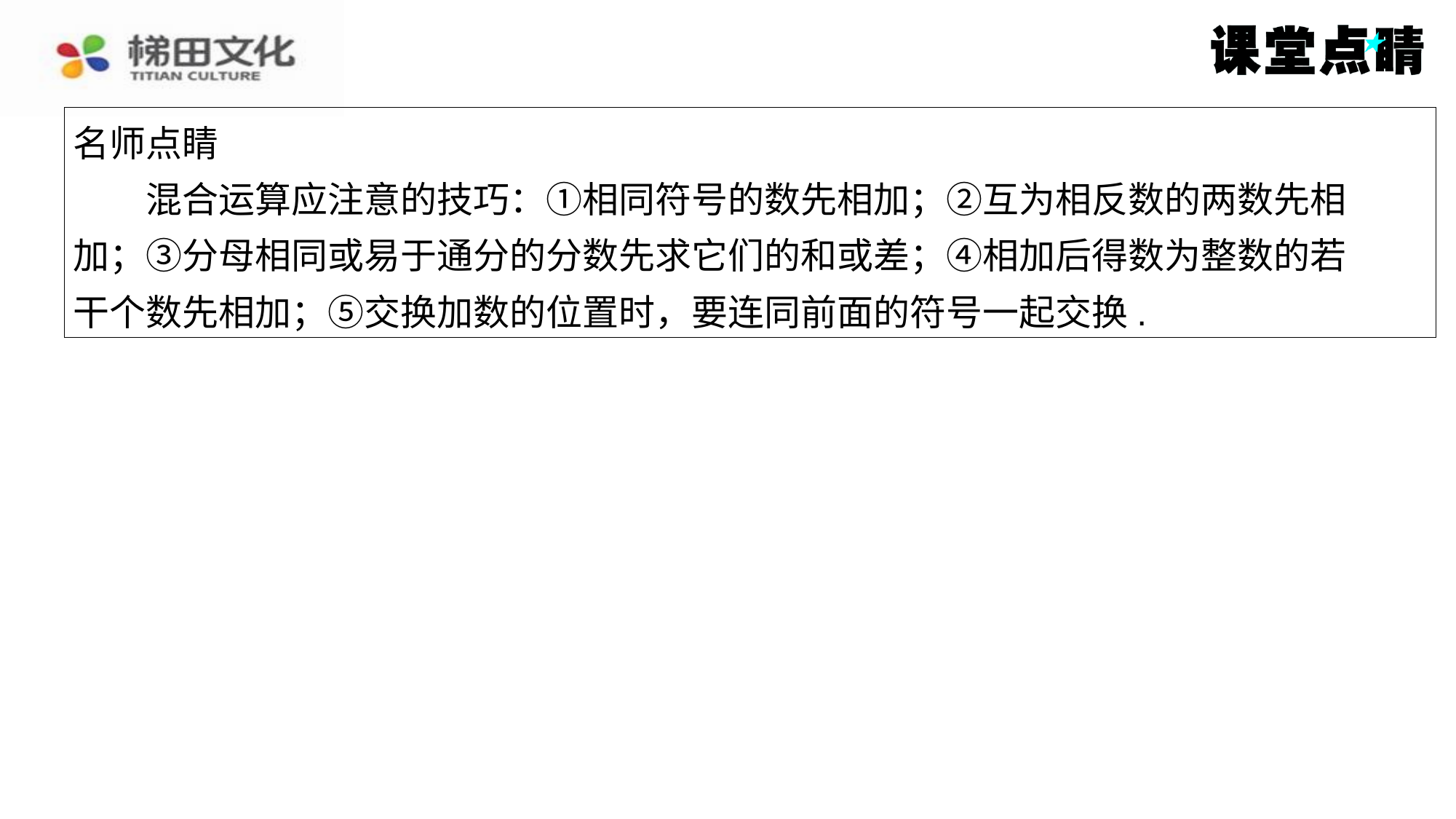

名师点睛
混合运算应注意的技巧：①相同符号的数先相加；②互为相反数的两数先相
加；③分母相同或易于通分的分数先求它们的和或差；④相加后得数为整数的若
干个数先相加；⑤交换加数的位置时，要连同前面的符号一起交换.